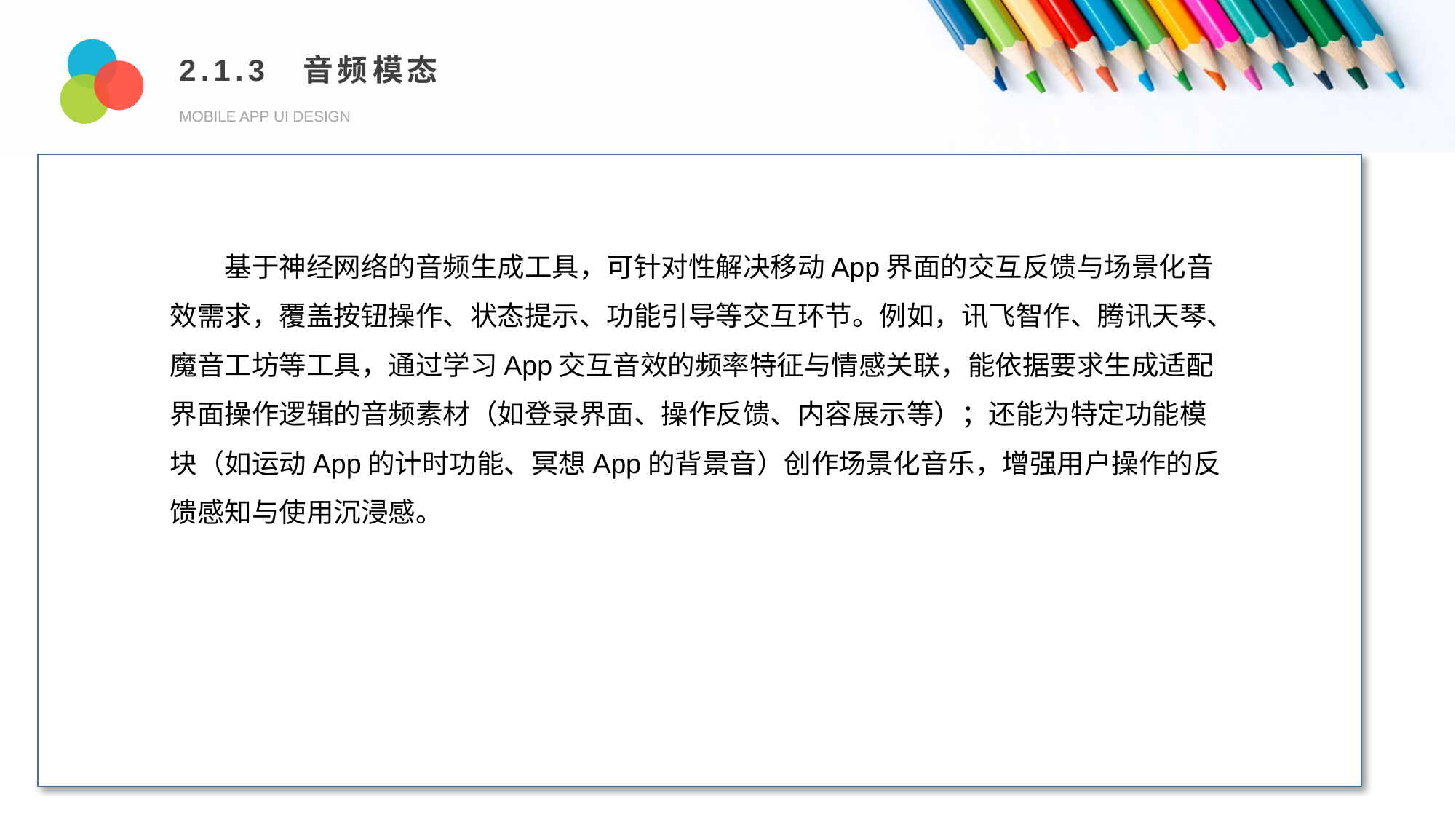

2.1.3  音频模态
MOBILE APP UI DESIGN
Design and Production
基于神经网络的音频生成工具，可针对性解决移动App界面的交互反馈与场景化音效需求，覆盖按钮操作、状态提示、功能引导等交互环节。例如，讯飞智作、腾讯天琴、魔音工坊等工具，通过学习App交互音效的频率特征与情感关联，能依据要求生成适配界面操作逻辑的音频素材（如登录界面、操作反馈、内容展示等）；还能为特定功能模块（如运动App的计时功能、冥想App的背景音）创作场景化音乐，增强用户操作的反馈感知与使用沉浸感。